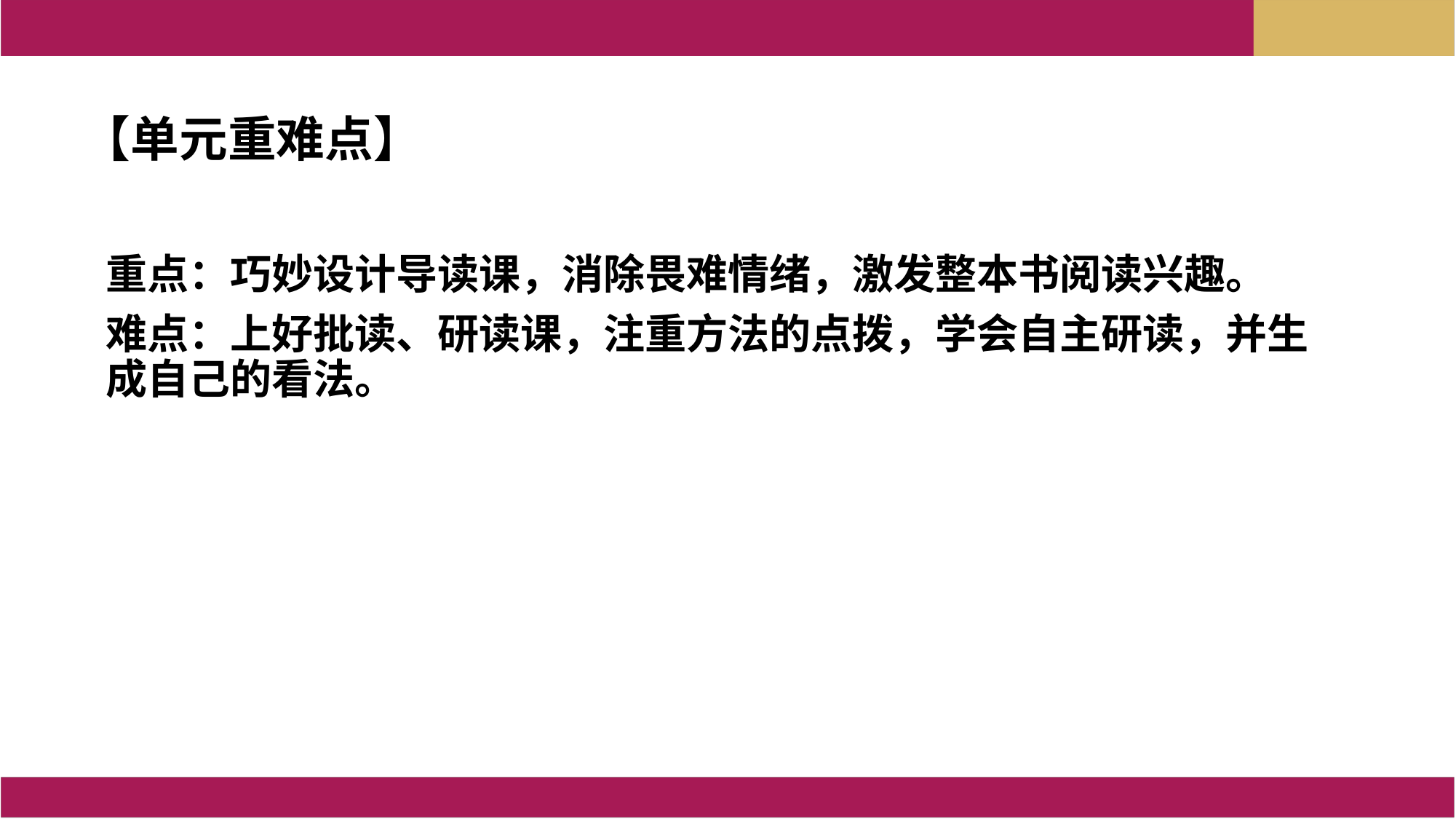

【单元重难点】
重点：巧妙设计导读课，消除畏难情绪，激发整本书阅读兴趣。
难点：上好批读、研读课，注重方法的点拨，学会自主研读，并生成自己的看法。